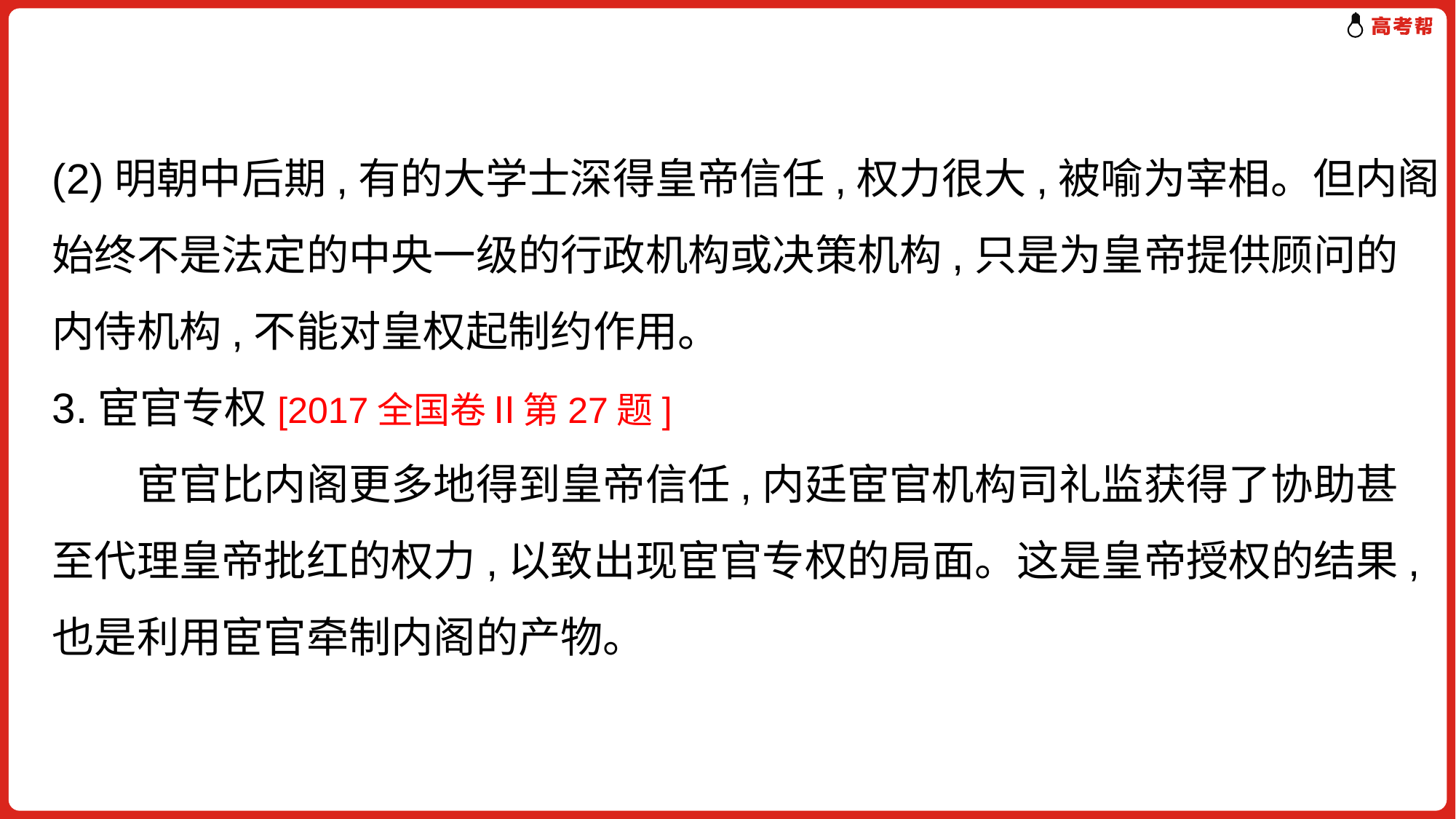

(2)明朝中后期,有的大学士深得皇帝信任,权力很大,被喻为宰相。但内阁
始终不是法定的中央一级的行政机构或决策机构,只是为皇帝提供顾问的
内侍机构,不能对皇权起制约作用。
3.宦官专权[2017全国卷Ⅱ第27题]
　　宦官比内阁更多地得到皇帝信任,内廷宦官机构司礼监获得了协助甚
至代理皇帝批红的权力,以致出现宦官专权的局面。这是皇帝授权的结果,
也是利用宦官牵制内阁的产物。